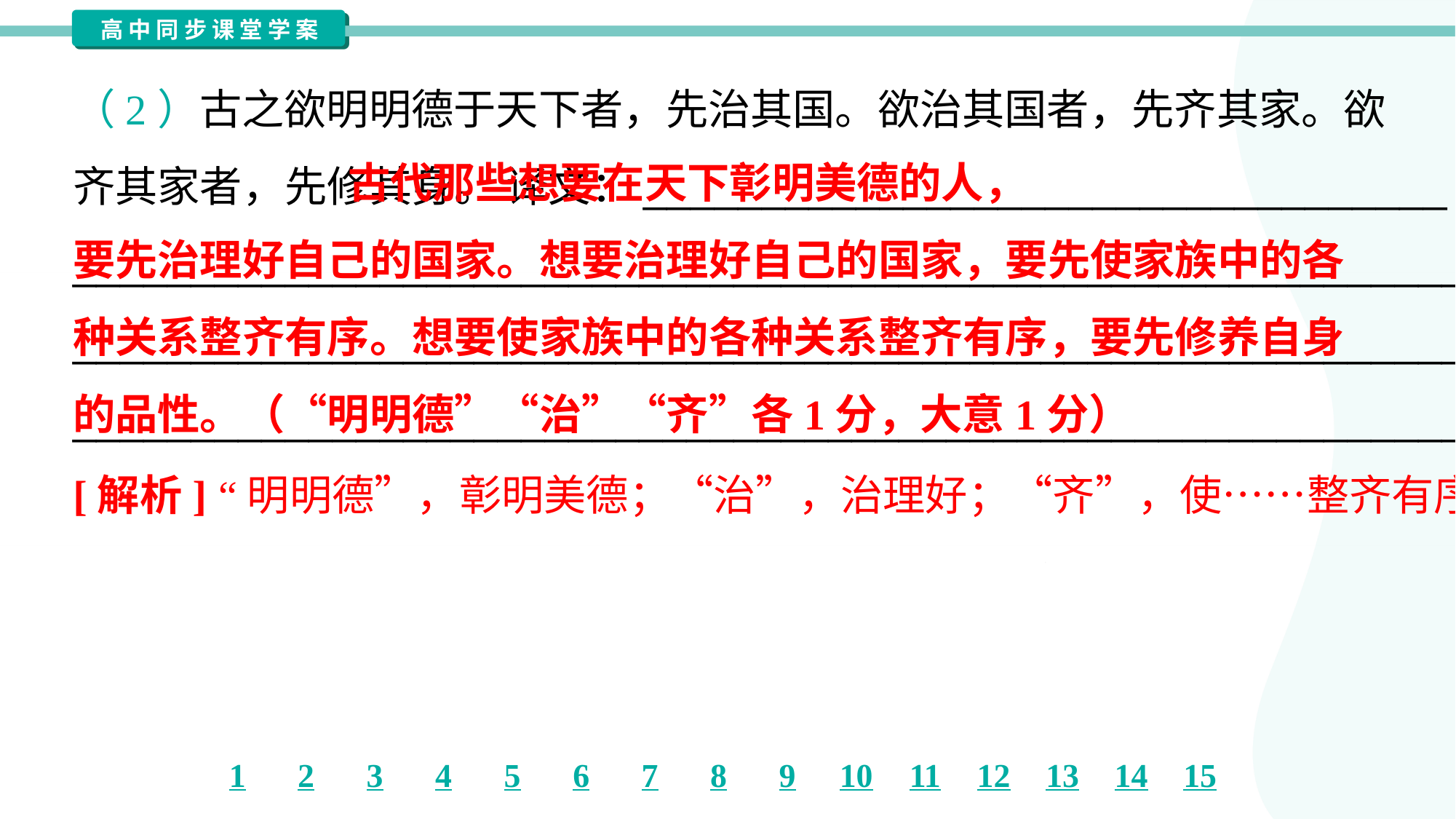

（2）古之欲明明德于天下者，先治其国。欲治其国者，先齐其家。欲
齐其家者，先修其身。 译文：__________________________________
_____________________________________________________________
_____________________________________________________________
_____________________________________________________________
                            古代那些想要在天下彰明美德的人，
要先治理好自己的国家。想要治理好自己的国家，要先使家族中的各
种关系整齐有序。想要使家族中的各种关系整齐有序，要先修养自身
的品性。（“明明德”“治”“齐”各1分，大意1分）
[解析] “明明德”，彰明美德；“治”，治理好；“齐”，使……整齐有序。